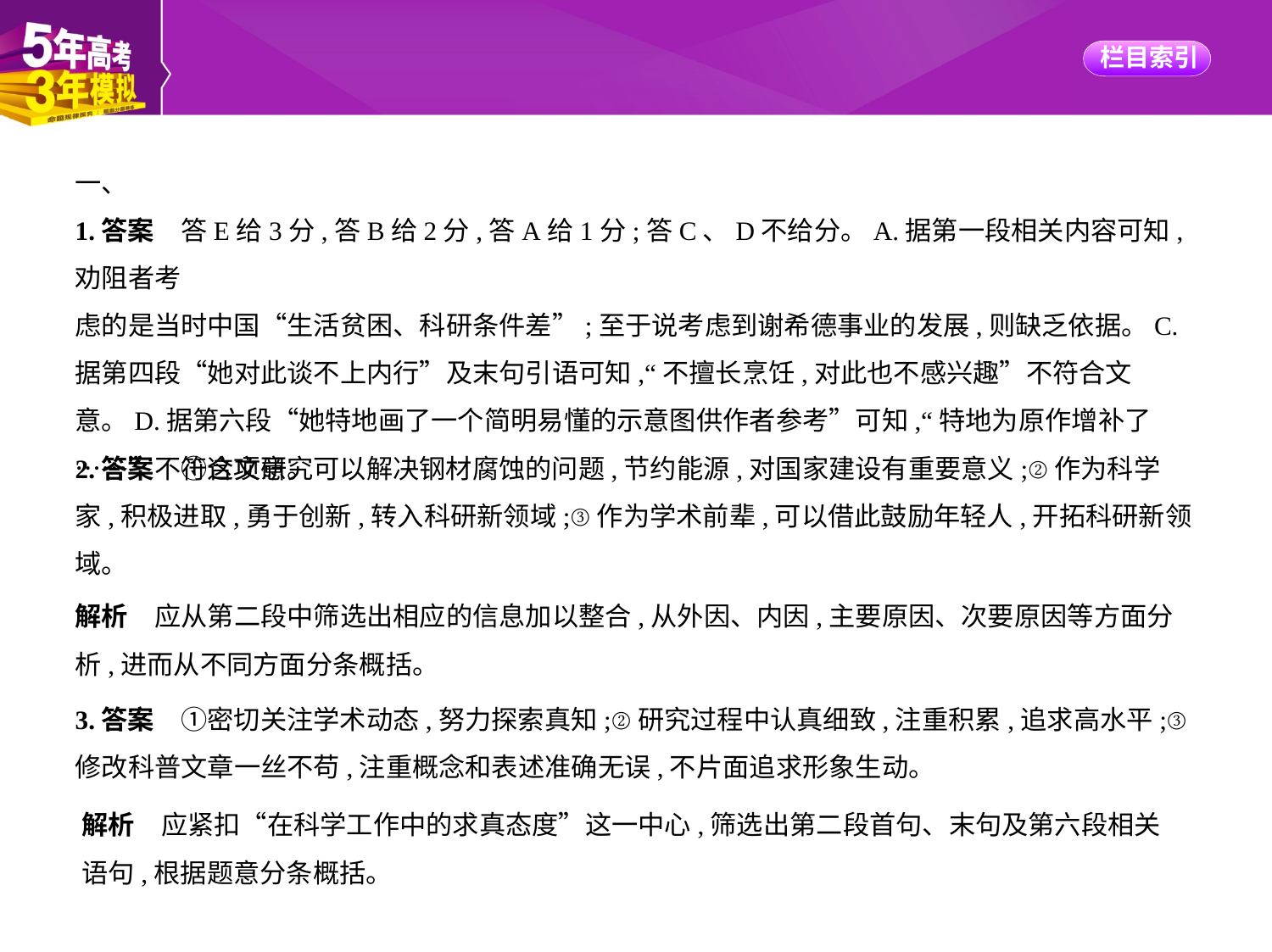

一、
1.答案　答E给3分,答B给2分,答A给1分;答C、D不给分。A.据第一段相关内容可知,劝阻者考
虑的是当时中国“生活贫困、科研条件差”;至于说考虑到谢希德事业的发展,则缺乏依据。C.
据第四段“她对此谈不上内行”及末句引语可知,“不擅长烹饪,对此也不感兴趣”不符合文
意。D.据第六段“她特地画了一个简明易懂的示意图供作者参考”可知,“特地为原作增补了
……”不符合文意。
2.答案　①这项研究可以解决钢材腐蚀的问题,节约能源,对国家建设有重要意义;②作为科学
家,积极进取,勇于创新,转入科研新领域;③作为学术前辈,可以借此鼓励年轻人,开拓科研新领
域。
解析　应从第二段中筛选出相应的信息加以整合,从外因、内因,主要原因、次要原因等方面分
析,进而从不同方面分条概括。
3.答案　①密切关注学术动态,努力探索真知;②研究过程中认真细致,注重积累,追求高水平;③
修改科普文章一丝不苟,注重概念和表述准确无误,不片面追求形象生动。
解析　应紧扣“在科学工作中的求真态度”这一中心,筛选出第二段首句、末句及第六段相关
语句,根据题意分条概括。